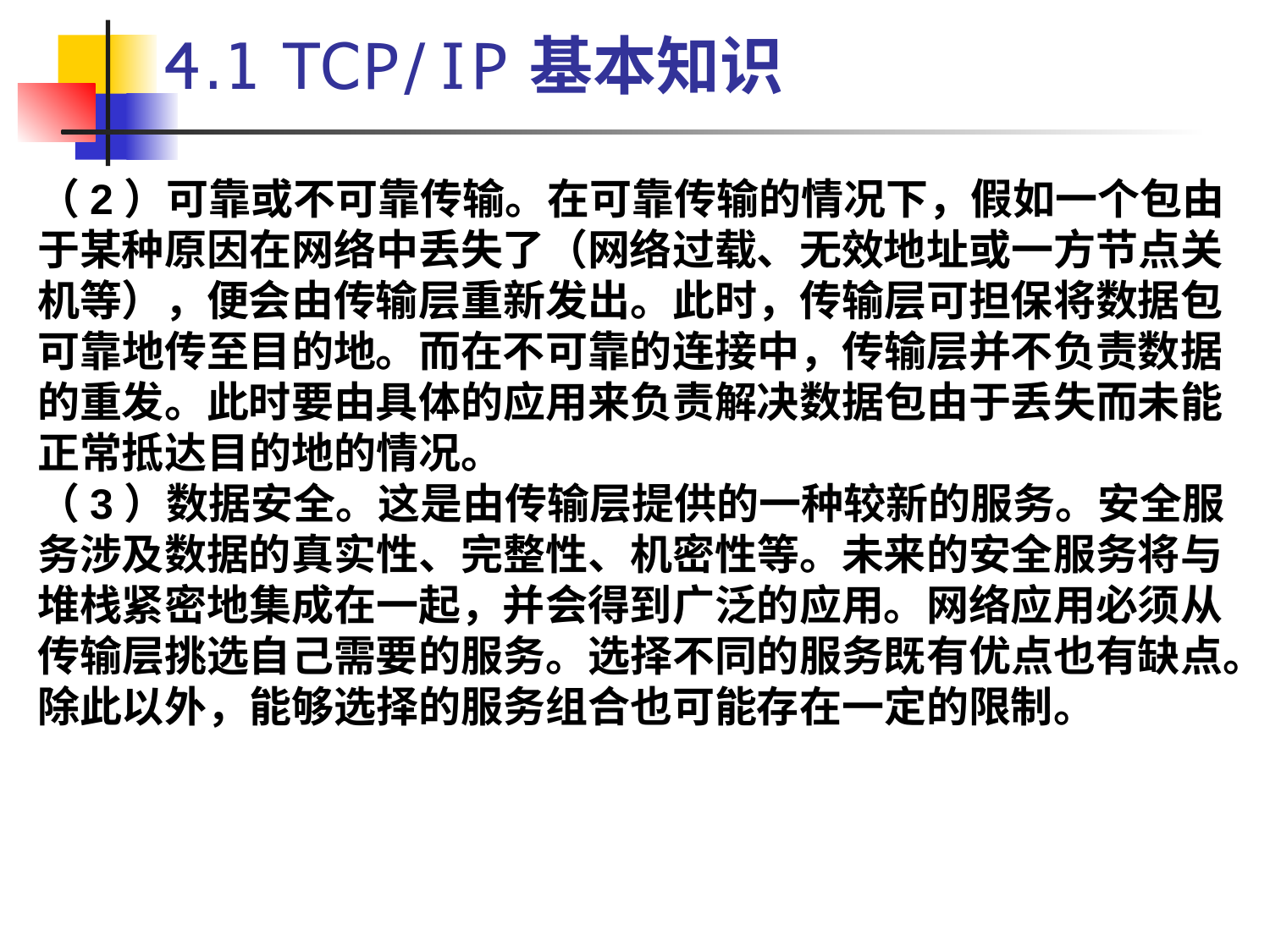

4.1 TCP/IP基本知识
（2）可靠或不可靠传输。在可靠传输的情况下，假如一个包由于某种原因在网络中丢失了（网络过载、无效地址或一方节点关机等），便会由传输层重新发出。此时，传输层可担保将数据包可靠地传至目的地。而在不可靠的连接中，传输层并不负责数据的重发。此时要由具体的应用来负责解决数据包由于丢失而未能正常抵达目的地的情况。
（3）数据安全。这是由传输层提供的一种较新的服务。安全服务涉及数据的真实性、完整性、机密性等。未来的安全服务将与堆栈紧密地集成在一起，并会得到广泛的应用。网络应用必须从传输层挑选自己需要的服务。选择不同的服务既有优点也有缺点。除此以外，能够选择的服务组合也可能存在一定的限制。